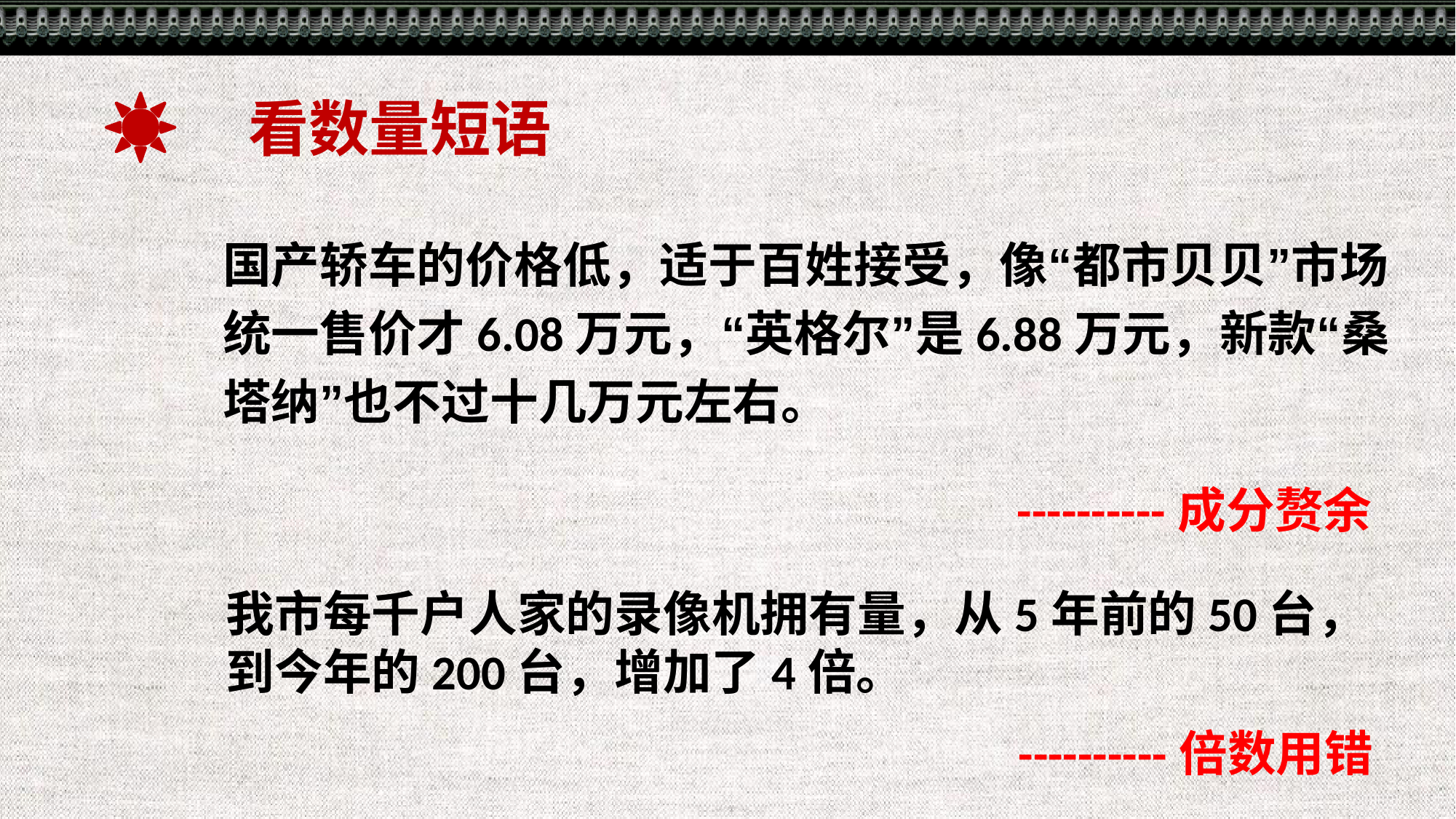

看数量短语

国产轿车的价格低，适于百姓接受，像“都市贝贝”市场统一售价才6.08万元，“英格尔”是6.88万元，新款“桑塔纳”也不过十几万元左右。
----------成分赘余
我市每千户人家的录像机拥有量，从5年前的50台，到今年的200台，增加了4倍。
----------倍数用错